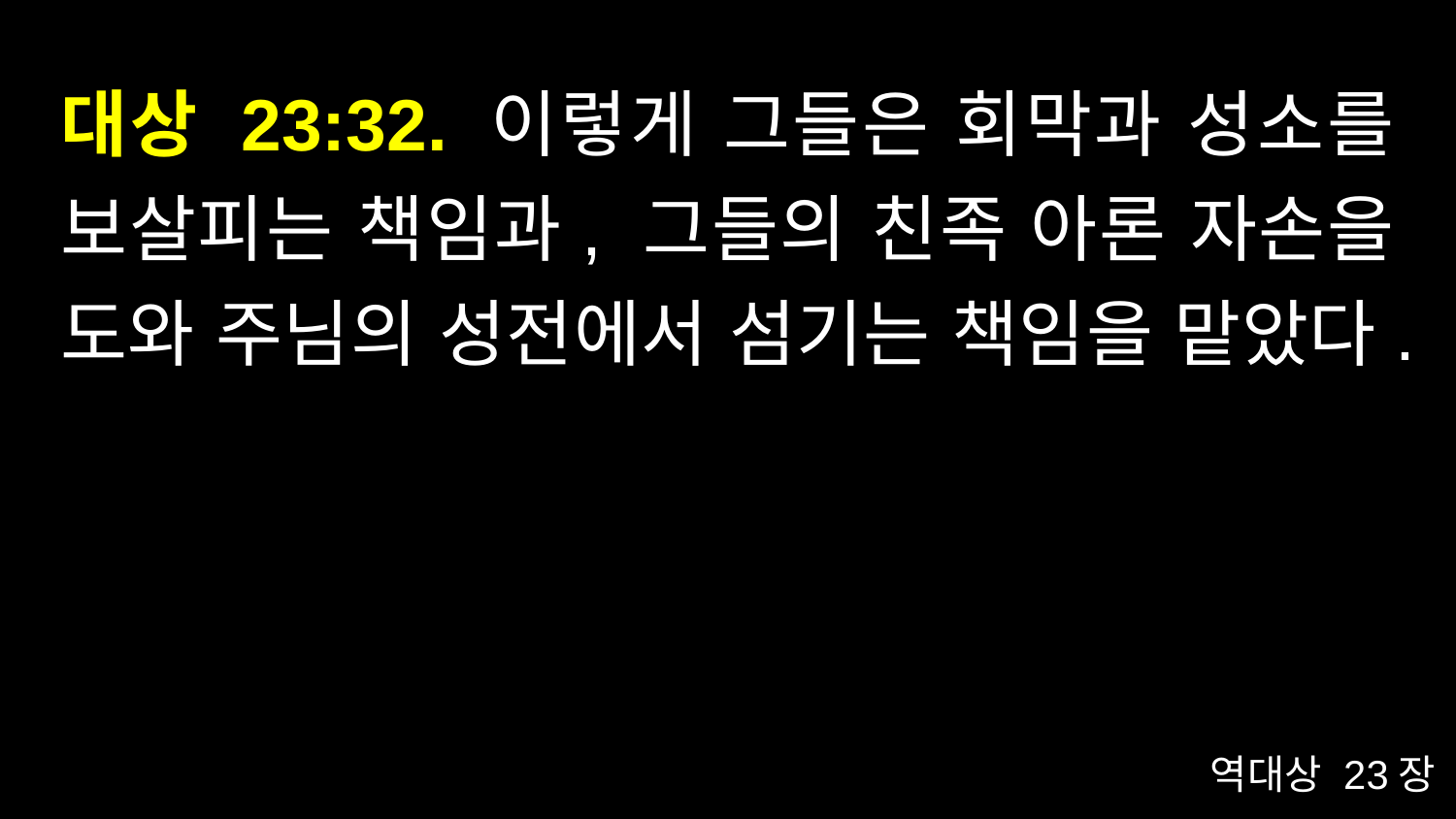

# 대상 23:32. 이렇게 그들은 회막과 성소를 보살피는 책임과, 그들의 친족 아론 자손을 도와 주님의 성전에서 섬기는 책임을 맡았다.
역대상 23장